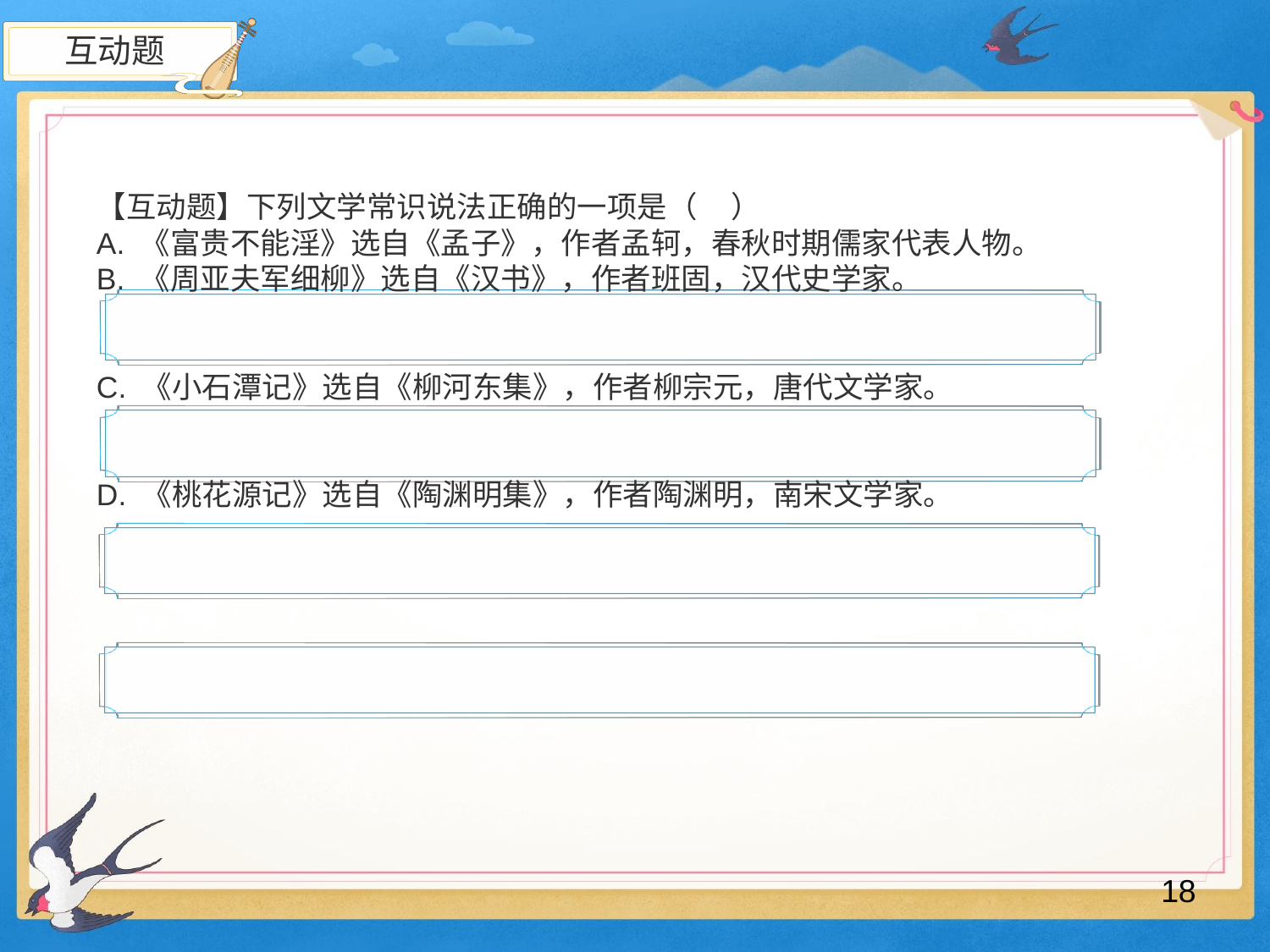

互动题
【互动题】下列文学常识说法正确的一项是（	）
A. 《富贵不能淫》选自《孟子》，作者孟轲，春秋时期儒家代表人物。  B. 《周亚夫军细柳》选自《汉书》，作者班固，汉代史学家。

C. 《小石潭记》选自《柳河东集》，作者柳宗元，唐代文学家。

D. 《桃花源记》选自《陶渊明集》，作者陶渊明，南宋文学家。

18